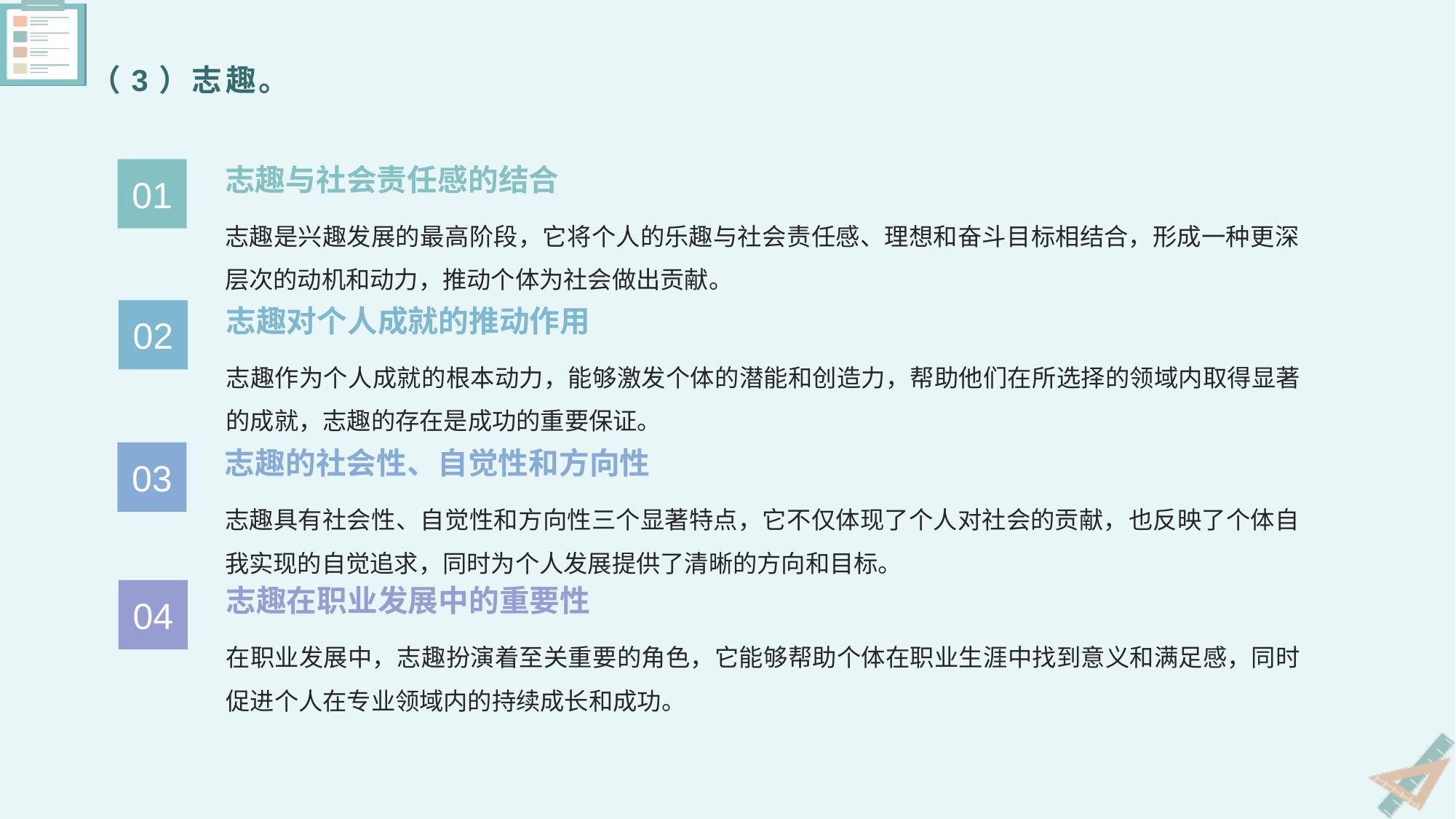

（3）志趣。
志趣与社会责任感的结合
01
志趣是兴趣发展的最高阶段，它将个人的乐趣与社会责任感、理想和奋斗目标相结合，形成一种更深层次的动机和动力，推动个体为社会做出贡献。
志趣对个人成就的推动作用
02
志趣作为个人成就的根本动力，能够激发个体的潜能和创造力，帮助他们在所选择的领域内取得显著的成就，志趣的存在是成功的重要保证。
志趣的社会性、自觉性和方向性
03
志趣具有社会性、自觉性和方向性三个显著特点，它不仅体现了个人对社会的贡献，也反映了个体自我实现的自觉追求，同时为个人发展提供了清晰的方向和目标。
志趣在职业发展中的重要性
04
在职业发展中，志趣扮演着至关重要的角色，它能够帮助个体在职业生涯中找到意义和满足感，同时促进个人在专业领域内的持续成长和成功。